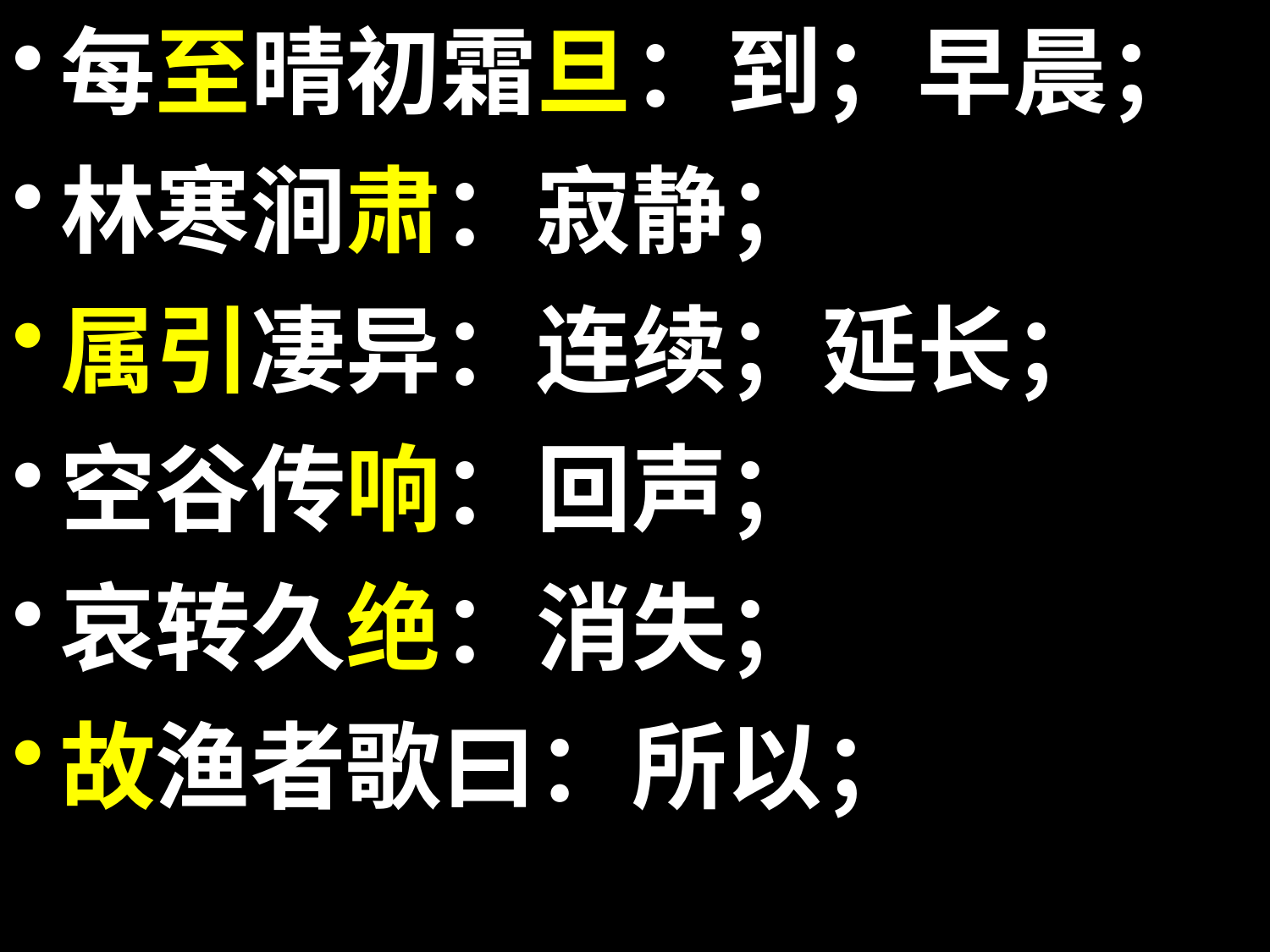

每至晴初霜旦：到；早晨；
林寒涧肃：寂静；
属引凄异：连续；延长；
空谷传响：回声；
哀转久绝：消失；
故渔者歌曰：所以；